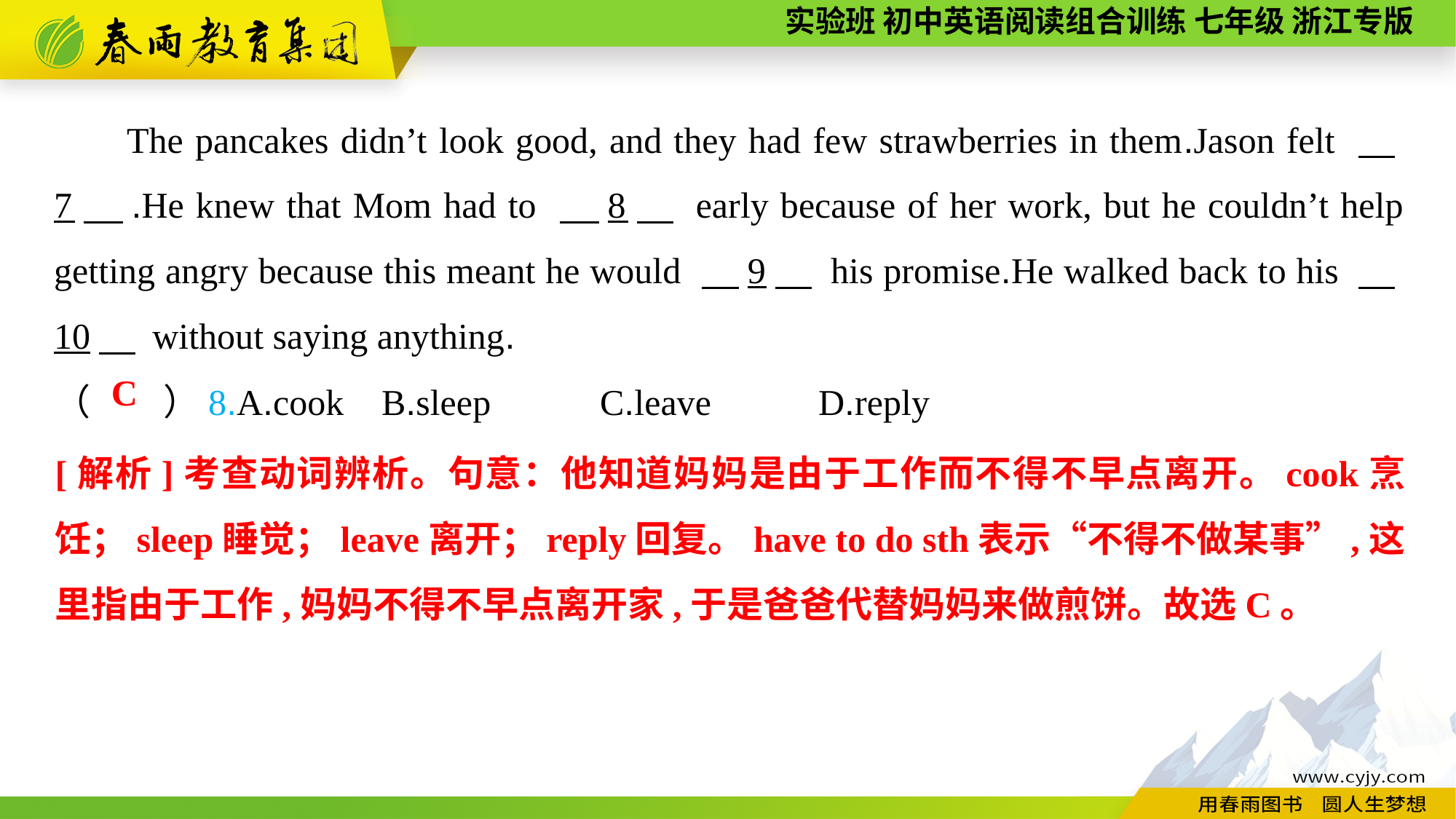

The pancakes didn’t look good, and they had few strawberries in them.Jason felt 　7　.He knew that Mom had to 　8　 early because of her work, but he couldn’t help getting angry because this meant he would 　9　 his promise.He walked back to his 　10　 without saying anything.
（　　）8.A.cook	B.sleep	C.leave	D.reply
C
[解析]考查动词辨析。句意：他知道妈妈是由于工作而不得不早点离开。cook烹饪；sleep睡觉；leave离开；reply回复。have to do sth表示“不得不做某事”,这里指由于工作,妈妈不得不早点离开家,于是爸爸代替妈妈来做煎饼。故选C。